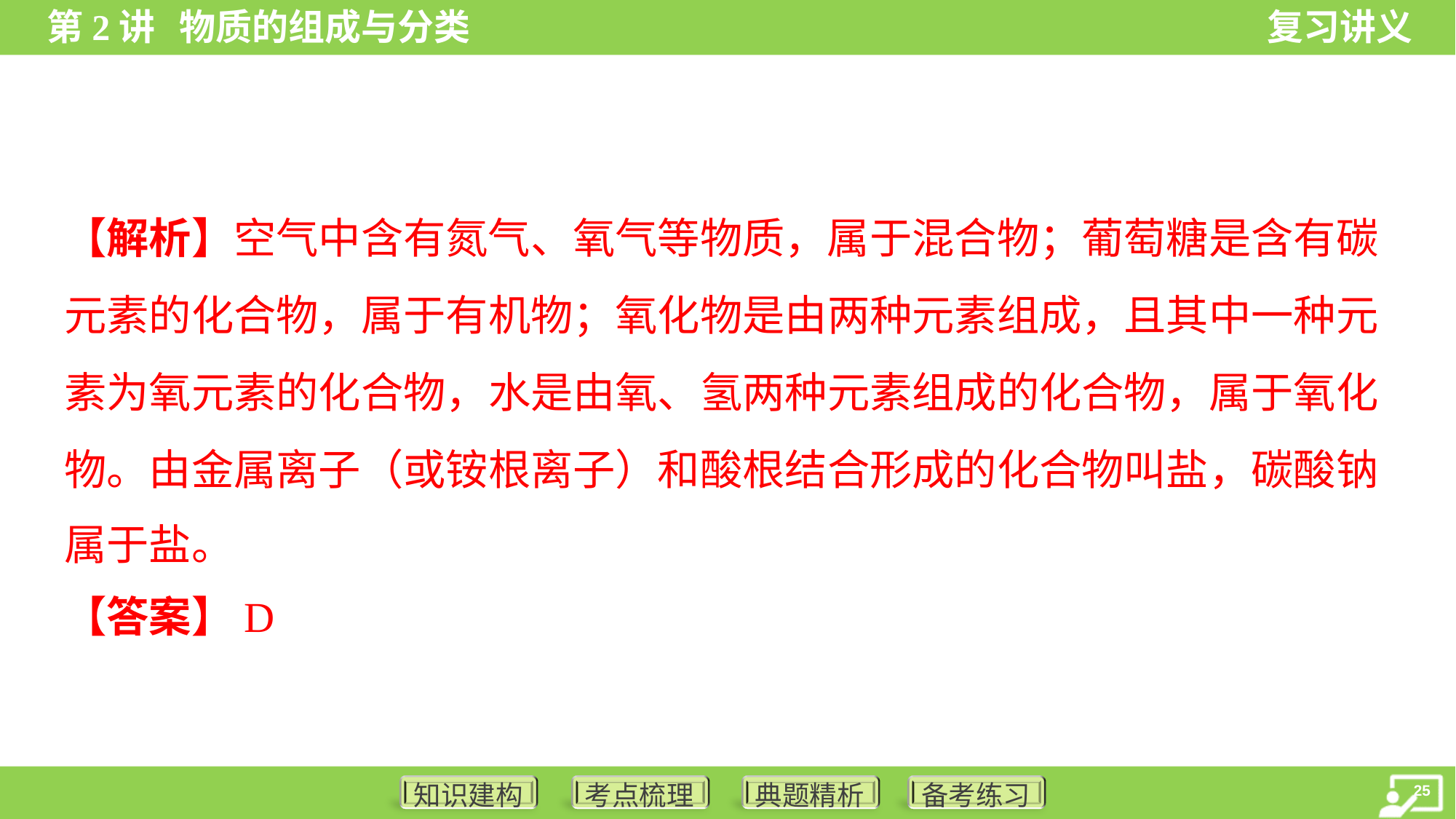

【解析】空气中含有氮气、氧气等物质，属于混合物；葡萄糖是含有碳
元素的化合物，属于有机物；氧化物是由两种元素组成，且其中一种元
素为氧元素的化合物，水是由氧、氢两种元素组成的化合物，属于氧化
物。由金属离子（或铵根离子）和酸根结合形成的化合物叫盐，碳酸钠
属于盐。
【答案】D